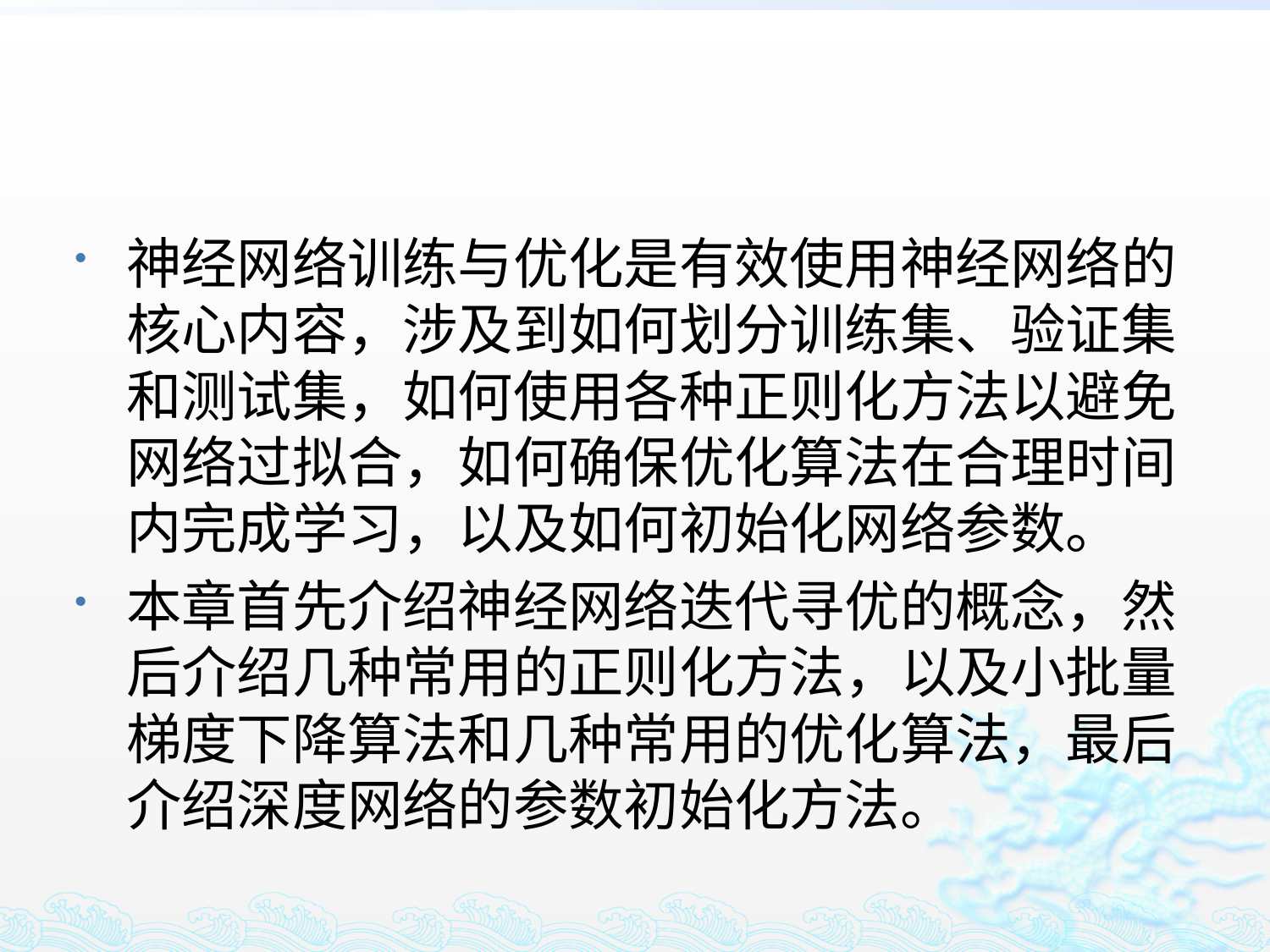

#
神经网络训练与优化是有效使用神经网络的核心内容，涉及到如何划分训练集、验证集和测试集，如何使用各种正则化方法以避免网络过拟合，如何确保优化算法在合理时间内完成学习，以及如何初始化网络参数。
本章首先介绍神经网络迭代寻优的概念，然后介绍几种常用的正则化方法，以及小批量梯度下降算法和几种常用的优化算法，最后介绍深度网络的参数初始化方法。